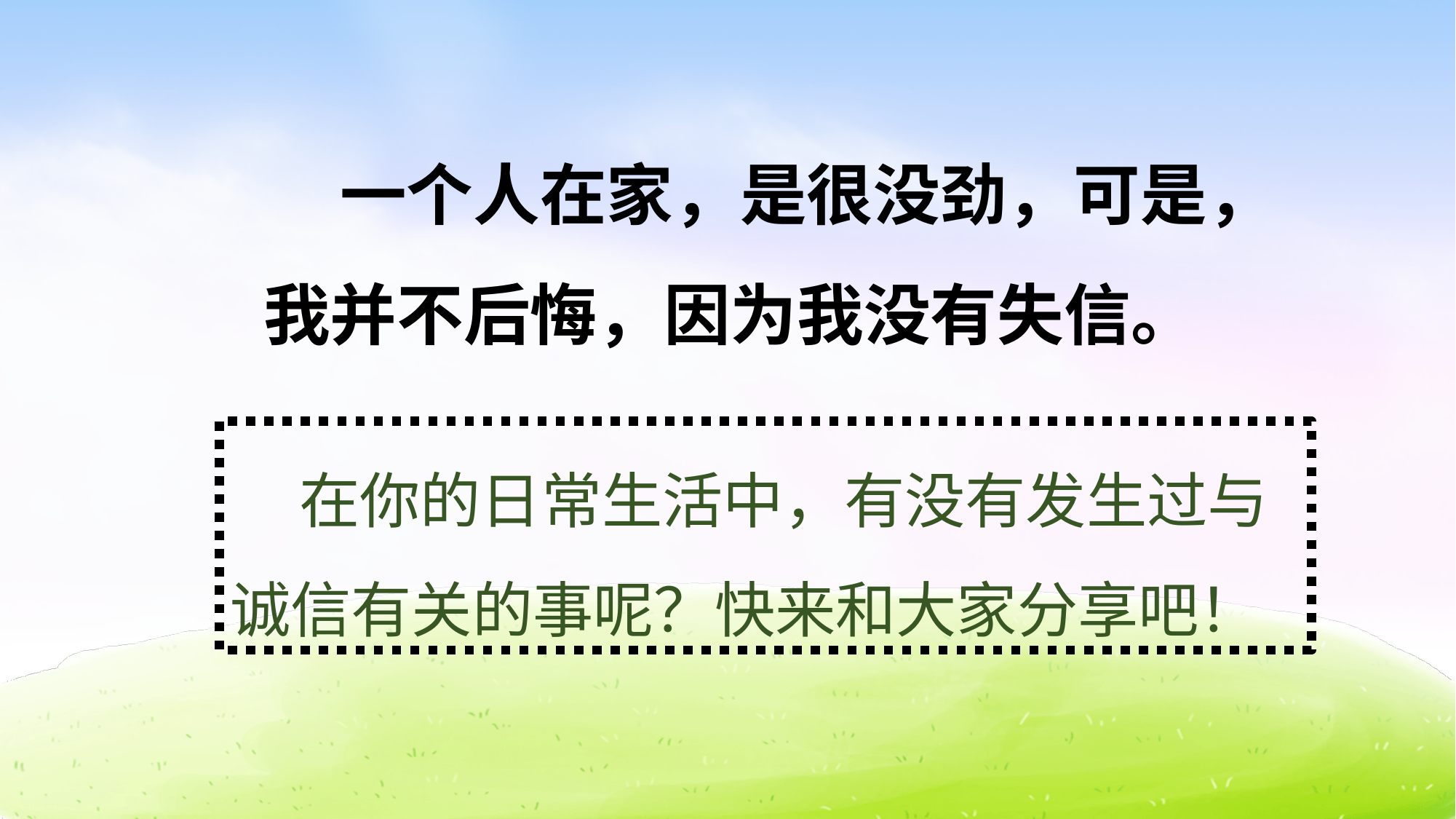

一个人在家，是很没劲，可是，我并不后悔，因为我没有失信。
    在你的日常生活中，有没有发生过与诚信有关的事呢？快来和大家分享吧！